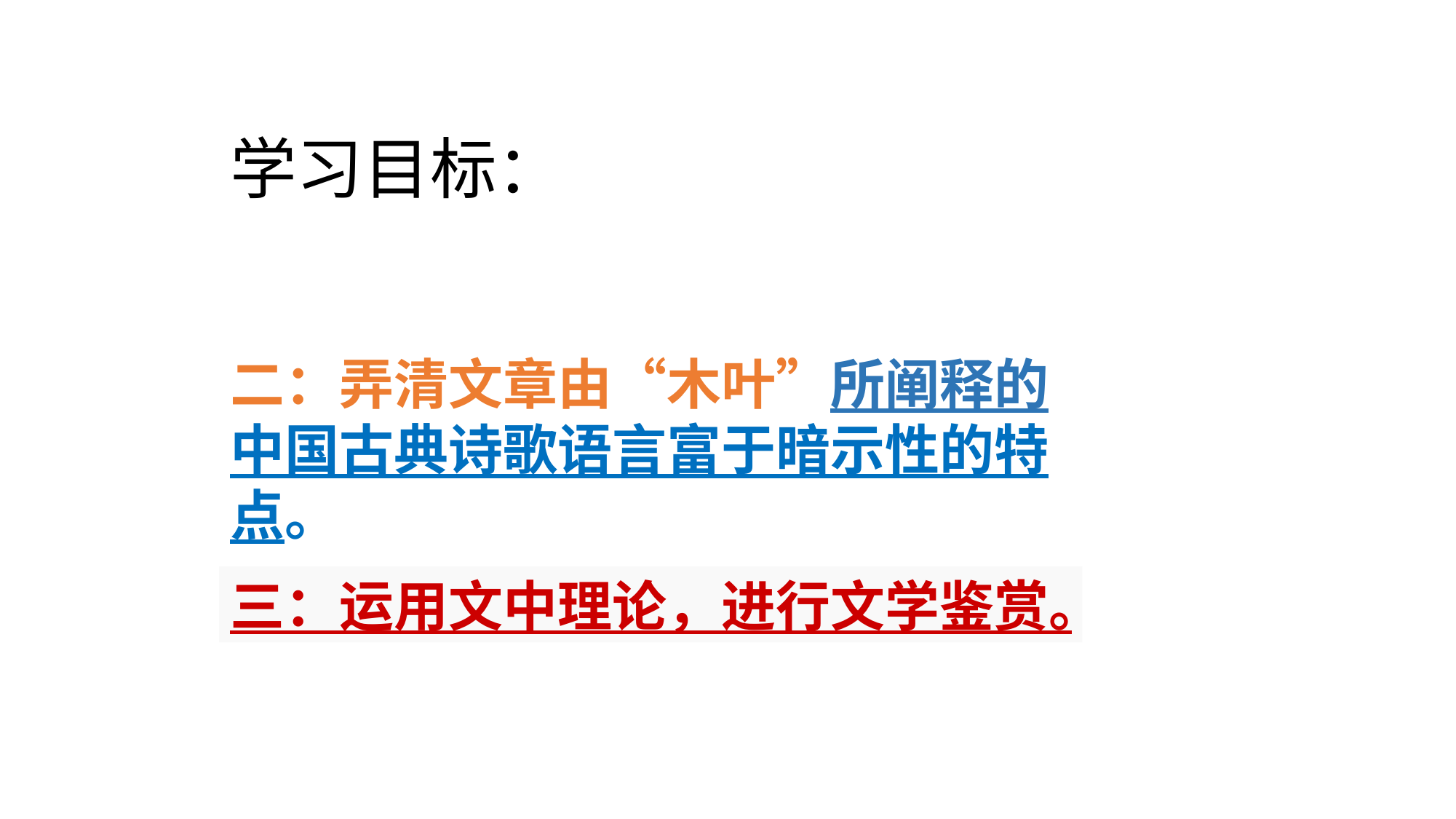

学习目标：
一：理清文章思路，把握文章层次。
二：弄清文章由“木叶”所阐释的中国古典诗歌语言富于暗示性的特点。
三：运用文中理论，进行文学鉴赏。